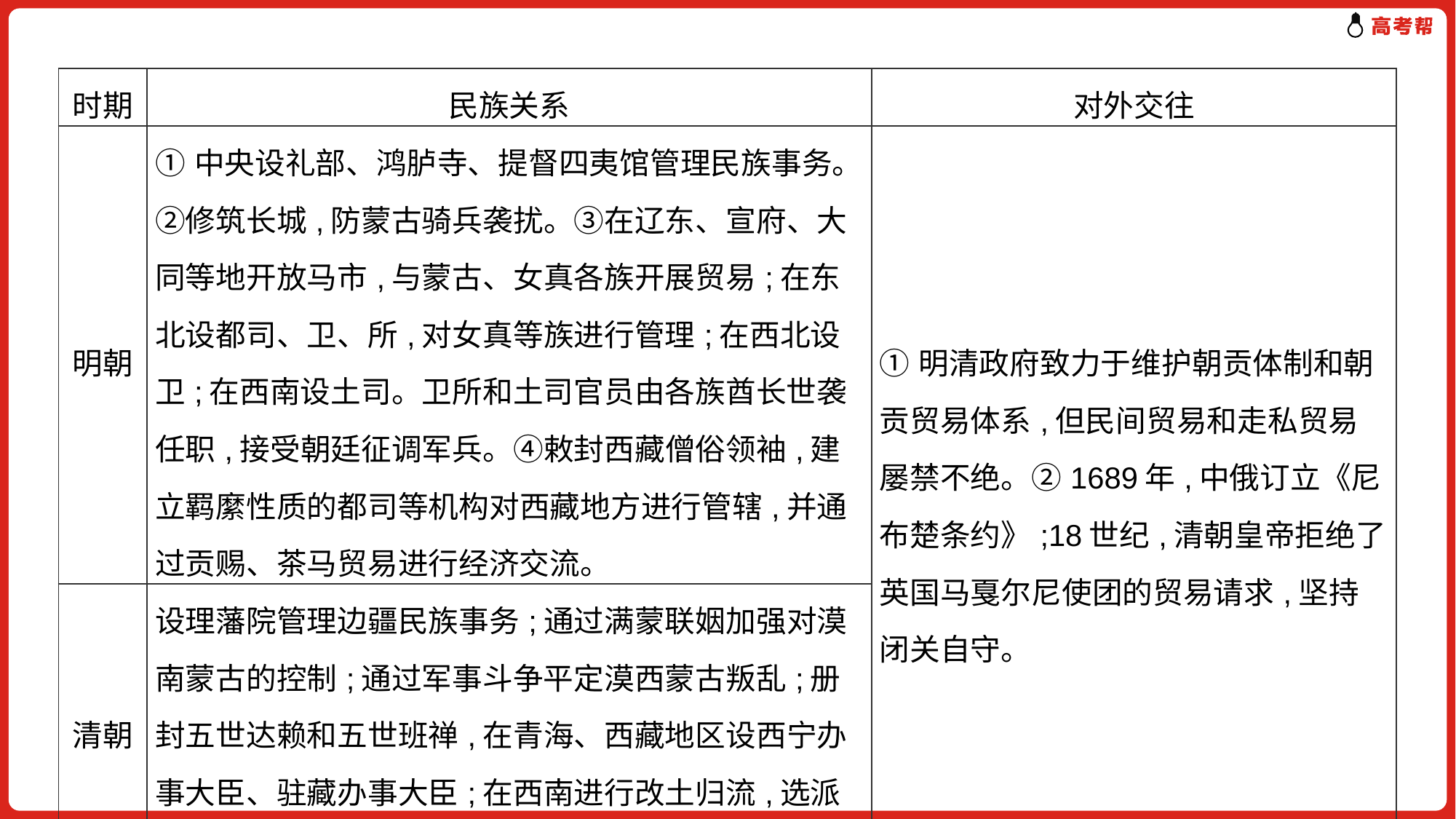

| 时期 | 民族关系 | 对外交往 |
| --- | --- | --- |
| 明朝 | ①中央设礼部、鸿胪寺、提督四夷馆管理民族事务。②修筑长城,防蒙古骑兵袭扰。③在辽东、宣府、大同等地开放马市,与蒙古、女真各族开展贸易;在东北设都司、卫、所,对女真等族进行管理;在西北设卫;在西南设土司。卫所和土司官员由各族酋长世袭任职,接受朝廷征调军兵。④敕封西藏僧俗领袖,建立羁縻性质的都司等机构对西藏地方进行管辖,并通过贡赐、茶马贸易进行经济交流。 | ①明清政府致力于维护朝贡体制和朝贡贸易体系,但民间贸易和走私贸易屡禁不绝。②1689年,中俄订立《尼布楚条约》;18世纪,清朝皇帝拒绝了英国马戛尔尼使团的贸易请求,坚持闭关自守。 |
| 清朝 | 设理藩院管理边疆民族事务;通过满蒙联姻加强对漠南蒙古的控制;通过军事斗争平定漠西蒙古叛乱;册封五世达赖和五世班禅,在青海、西藏地区设西宁办事大臣、驻藏办事大臣;在西南进行改土归流,选派有任期的流官进行管理。 |  |